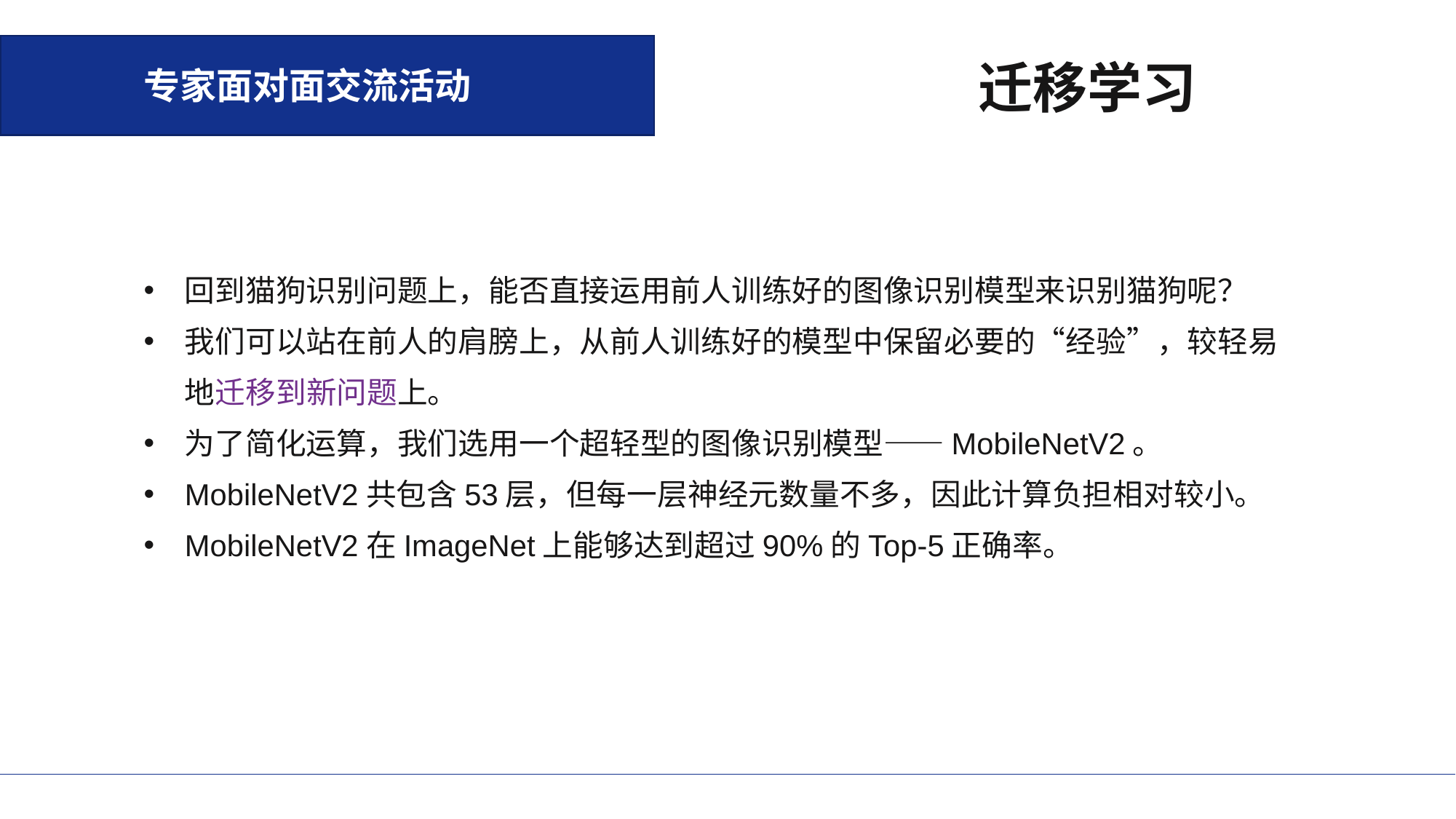

专家面对面交流活动
迁移学习

回到猫狗识别问题上，能否直接运用前人训练好的图像识别模型来识别猫狗呢？
我们可以站在前人的肩膀上，从前人训练好的模型中保留必要的“经验”，较轻易地迁移到新问题上。
为了简化运算，我们选用一个超轻型的图像识别模型——MobileNetV2。
MobileNetV2共包含53层，但每一层神经元数量不多，因此计算负担相对较小。
MobileNetV2在ImageNet上能够达到超过90%的Top-5正确率。